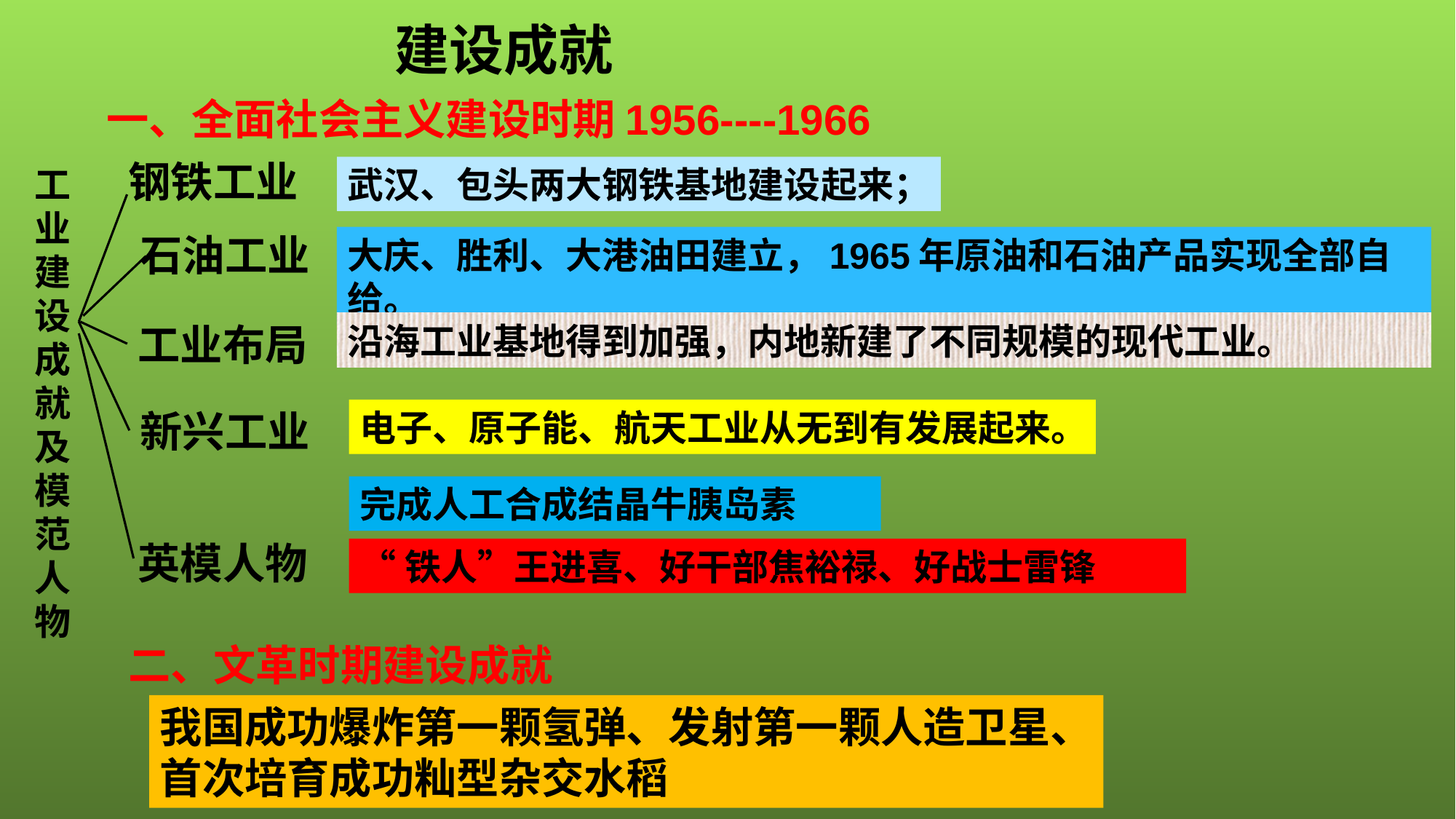

建设成就
一、全面社会主义建设时期1956----1966
钢铁工业
工业建设成就及模范人物
武汉、包头两大钢铁基地建设起来；
石油工业
大庆、胜利、大港油田建立，1965年原油和石油产品实现全部自给。
工业布局
沿海工业基地得到加强，内地新建了不同规模的现代工业。
新兴工业
电子、原子能、航天工业从无到有发展起来。
完成人工合成结晶牛胰岛素
英模人物
“铁人”王进喜、好干部焦裕禄、好战士雷锋
二、文革时期建设成就
我国成功爆炸第一颗氢弹、发射第一颗人造卫星、
首次培育成功籼型杂交水稻